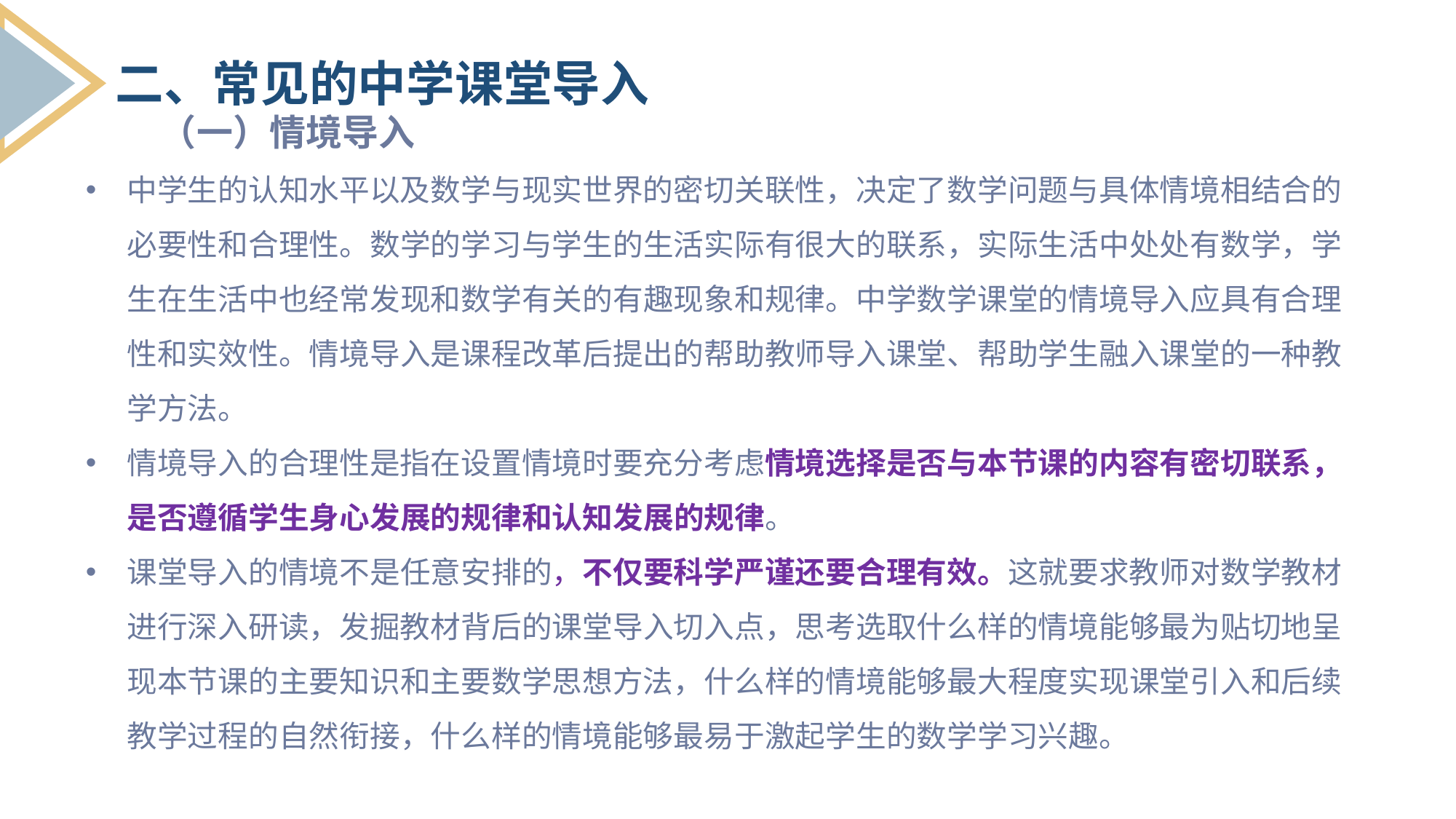

二、常见的中学课堂导入
        （一）情境导入
中学生的认知水平以及数学与现实世界的密切关联性，决定了数学问题与具体情境相结合的必要性和合理性。数学的学习与学生的生活实际有很大的联系，实际生活中处处有数学，学生在生活中也经常发现和数学有关的有趣现象和规律。中学数学课堂的情境导入应具有合理性和实效性。情境导入是课程改革后提出的帮助教师导入课堂、帮助学生融入课堂的一种教学方法。
情境导入的合理性是指在设置情境时要充分考虑情境选择是否与本节课的内容有密切联系，是否遵循学生身心发展的规律和认知发展的规律。
课堂导入的情境不是任意安排的，不仅要科学严谨还要合理有效。这就要求教师对数学教材进行深入研读，发掘教材背后的课堂导入切入点，思考选取什么样的情境能够最为贴切地呈现本节课的主要知识和主要数学思想方法，什么样的情境能够最大程度实现课堂引入和后续教学过程的自然衔接，什么样的情境能够最易于激起学生的数学学习兴趣。